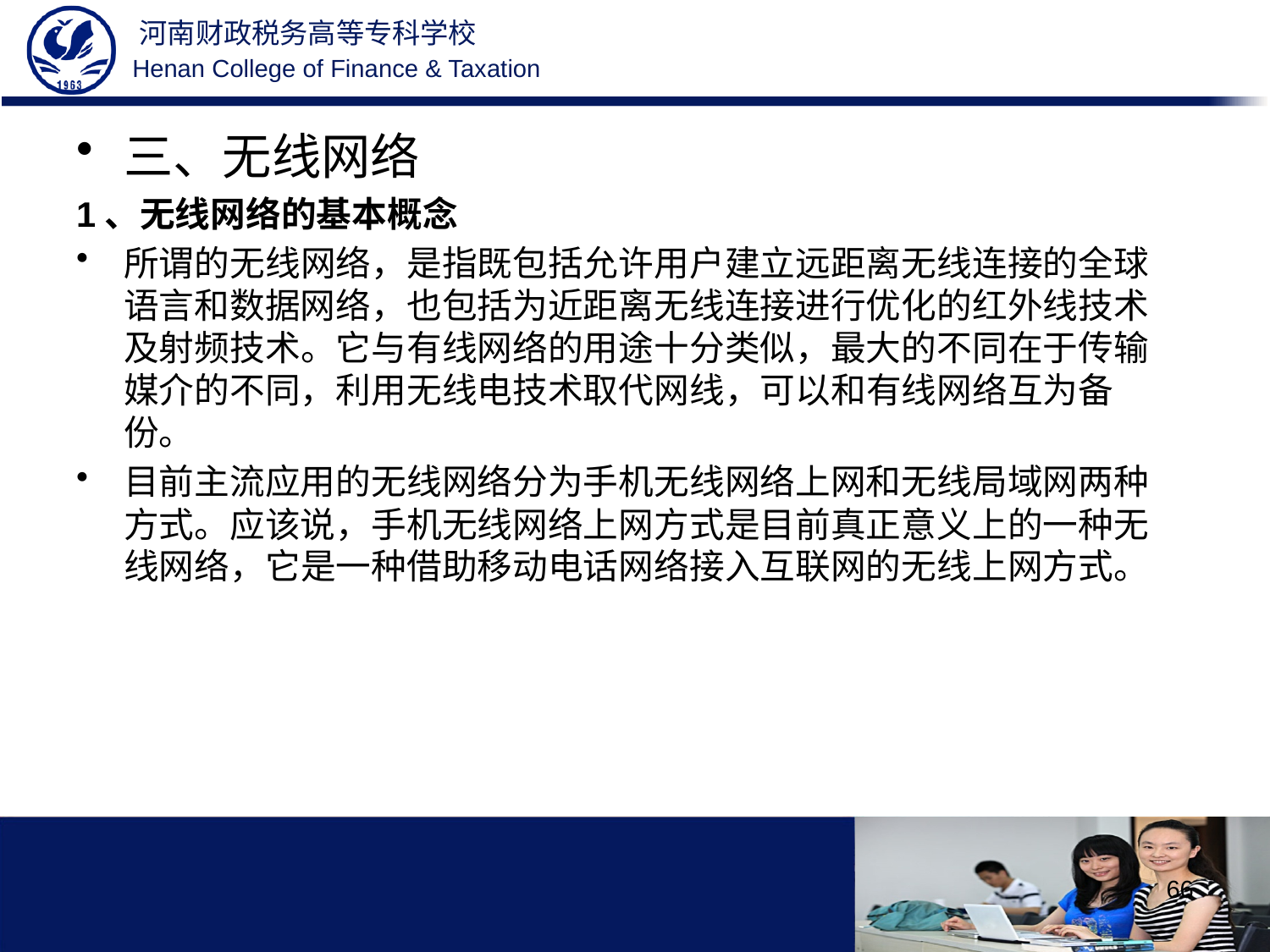

三、无线网络
1、无线网络的基本概念
所谓的无线网络，是指既包括允许用户建立远距离无线连接的全球语言和数据网络，也包括为近距离无线连接进行优化的红外线技术及射频技术。它与有线网络的用途十分类似，最大的不同在于传输媒介的不同，利用无线电技术取代网线，可以和有线网络互为备份。
目前主流应用的无线网络分为手机无线网络上网和无线局域网两种方式。应该说，手机无线网络上网方式是目前真正意义上的一种无线网络，它是一种借助移动电话网络接入互联网的无线上网方式。
66